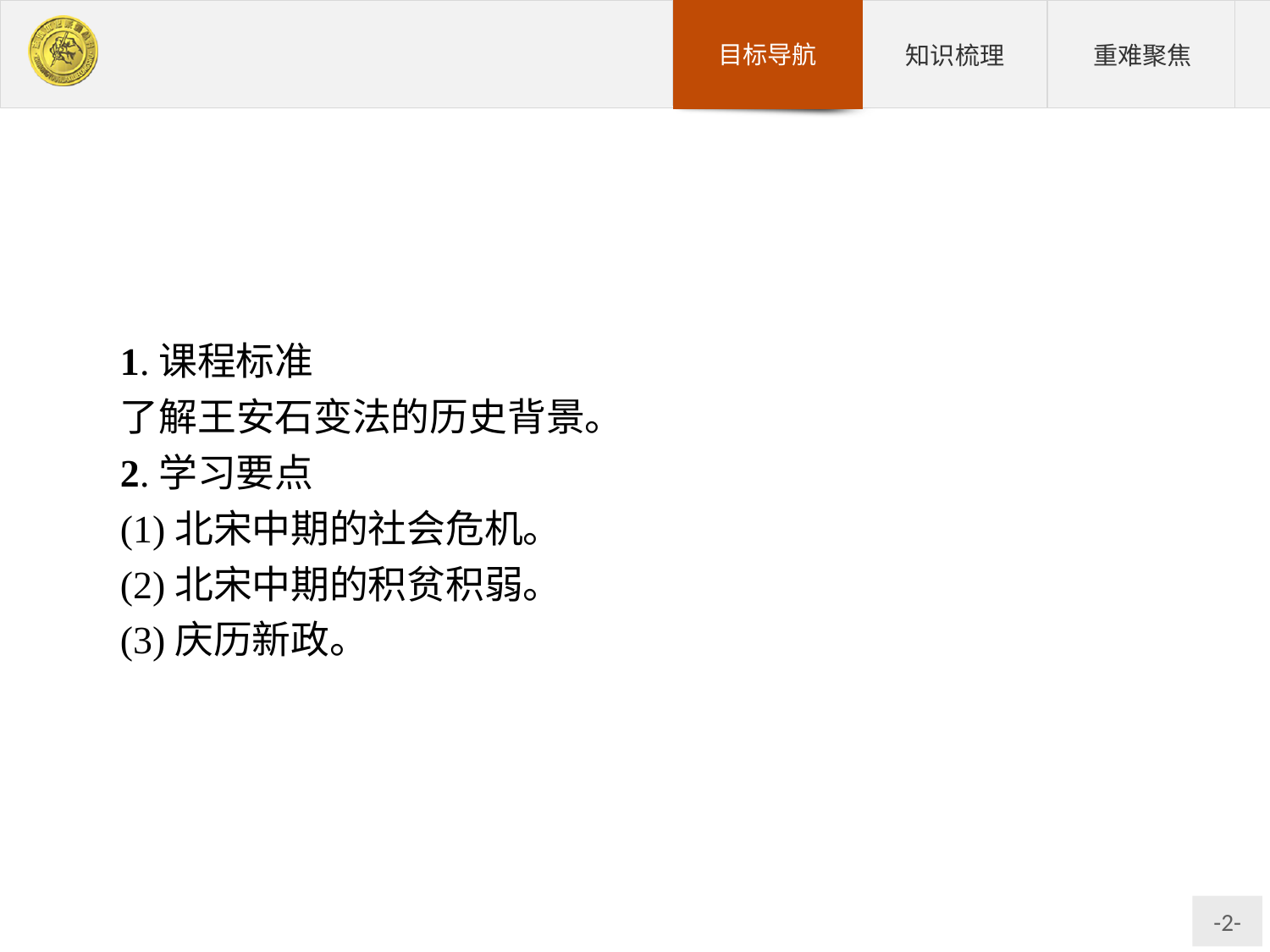

1.课程标准
了解王安石变法的历史背景。
2.学习要点
(1)北宋中期的社会危机。
(2)北宋中期的积贫积弱。
(3)庆历新政。